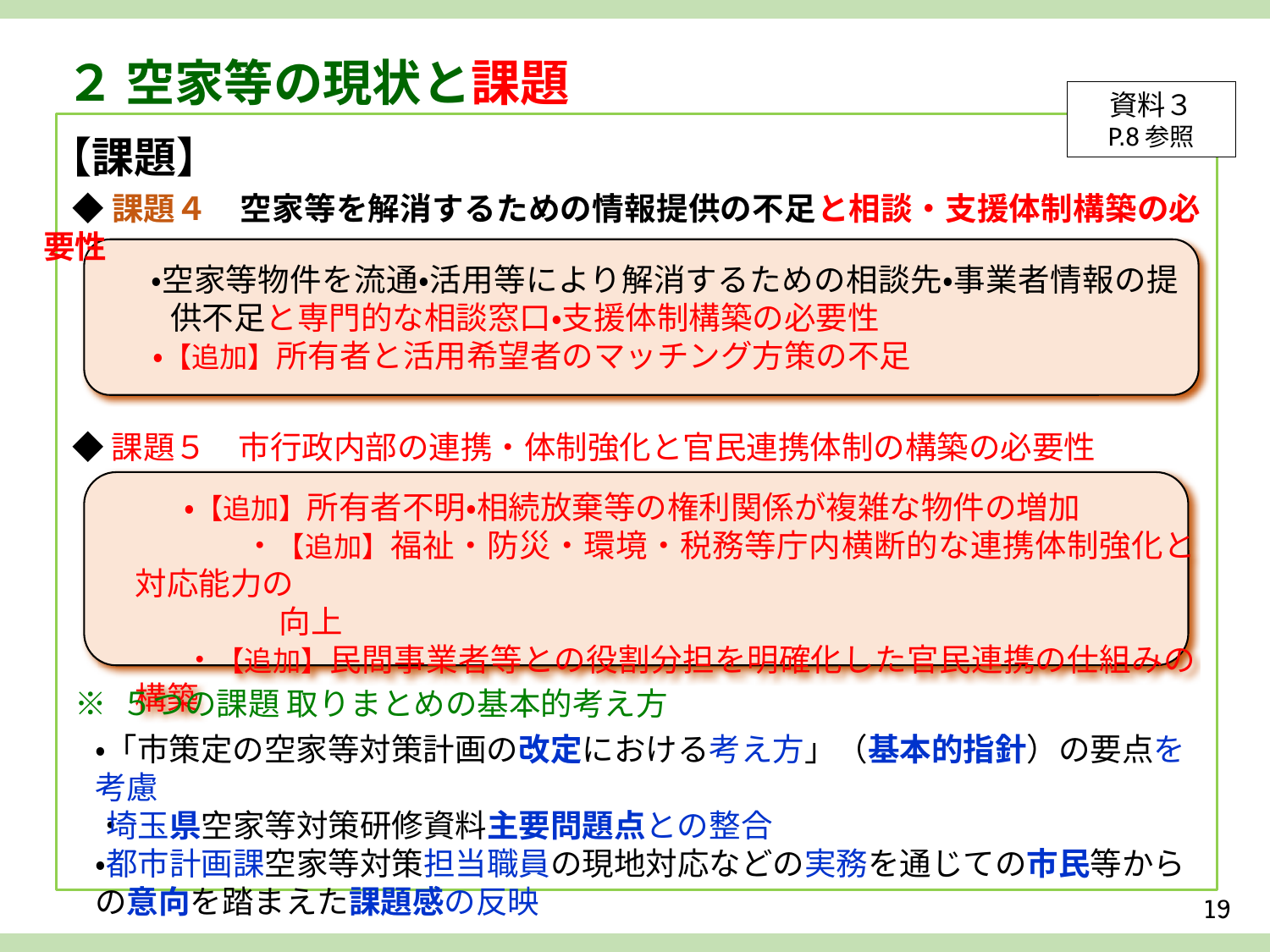

２ 空家等の現状と課題
資料３
P.8参照
【課題】

◆課題４　空家等を解消するための情報提供の不足と相談・支援体制構築の必要性
・空家等物件を流通・活用等により解消するための相談先・事業者情報の提供不足と専門的な相談窓口・支援体制構築の必要性
・【追加】所有者と活用希望者のマッチング方策の不足

◆課題５　市行政内部の連携・体制強化と官民連携体制の構築の必要性
・【追加】所有者不明・相続放棄等の権利関係が複雑な物件の増加
     ・【追加】福祉・防災・環境・税務等庁内横断的な連携体制強化と対応能力の
　　　向上
・【追加】民間事業者等との役割分担を明確化した官民連携の仕組みの構築

※ ５つの課題 取りまとめの基本的考え方
・「市策定の空家等対策計画の改定における考え方」（基本的指針）の要点を考慮
・埼玉県空家等対策研修資料主要問題点との整合
・都市計画課空家等対策担当職員の現地対応などの実務を通じての市民等からの意向を踏まえた課題感の反映
19